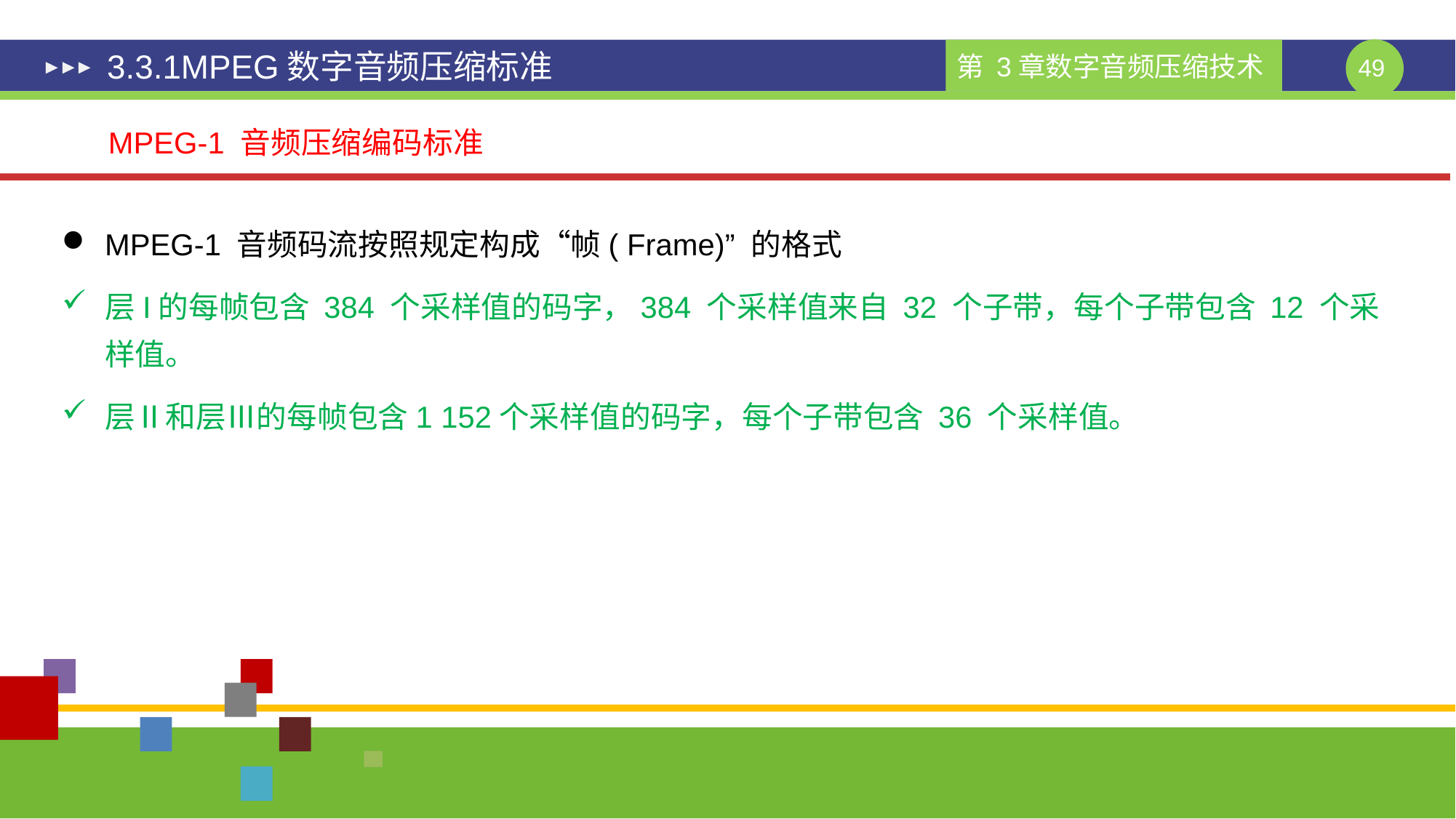

# 3.3.1MPEG数字音频压缩标准
MPEG-1 音频压缩编码标准

MPEG-1 音频码流按照规定构成“帧( Frame)” 的格式
层I的每帧包含 384 个采样值的码字，384 个采样值来自 32 个子带，每个子带包含 12 个采样值。
层Ⅱ和层Ⅲ的每帧包含1 152个采样值的码字，每个子带包含 36 个采样值。